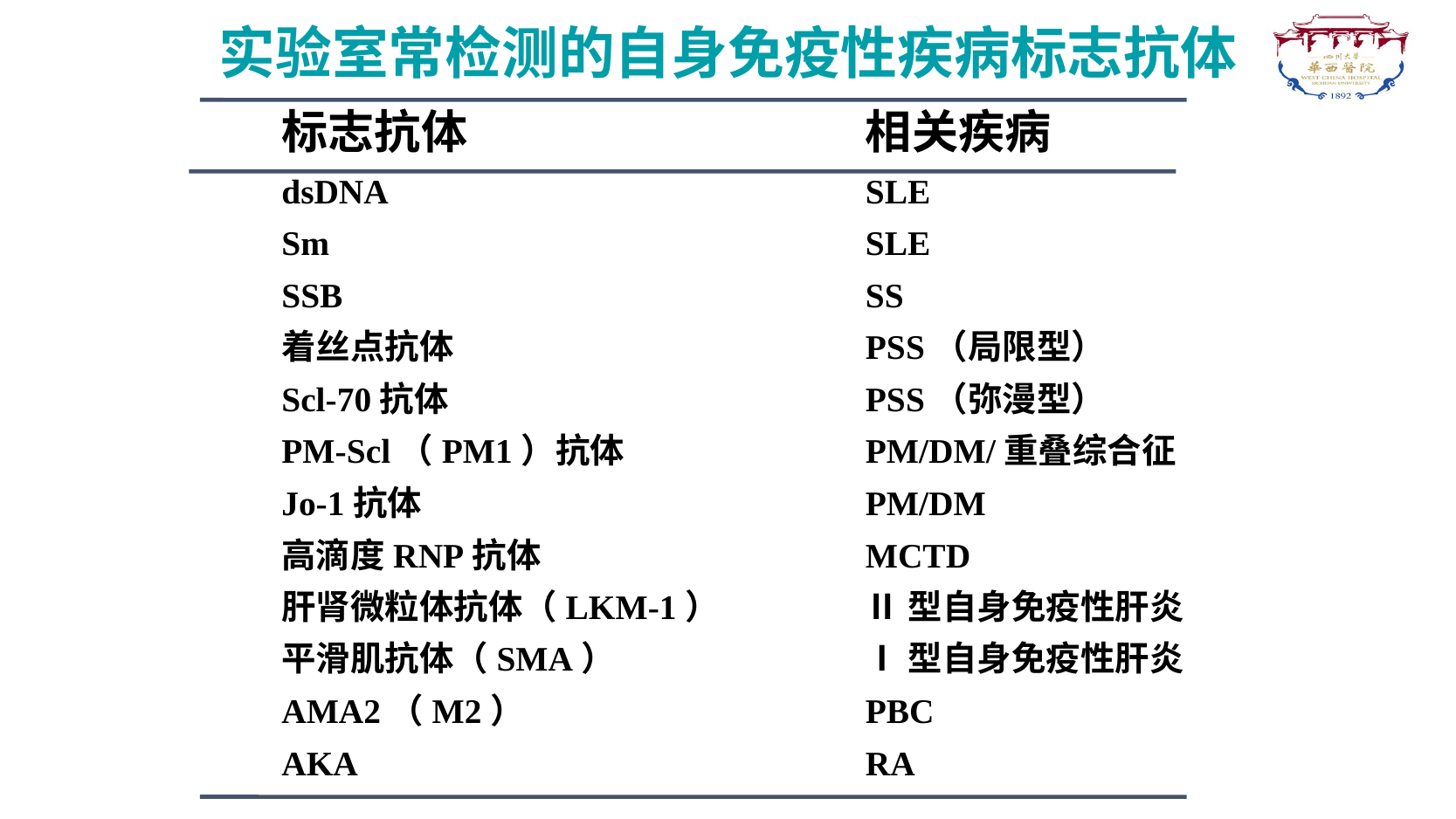

实验室常检测的自身免疫性疾病标志抗体

标志抗体

相关疾病

dsDNA

SLE

Sm

SLE

SSB

SS

着丝点抗体

PSS（局限型）

Scl-70抗体

PSS（弥漫型）

PM-Scl（PM1）抗体

PM/DM/重叠综合征

Jo-1抗体

PM/DM

高滴度RNP抗体

MCTD

肝肾微粒体抗体（LKM-1）

Ⅱ型自身免疫性肝炎

平滑肌抗体（SMA）

Ⅰ型自身免疫性肝炎

AMA2（M2）

PBC

AKA

RA